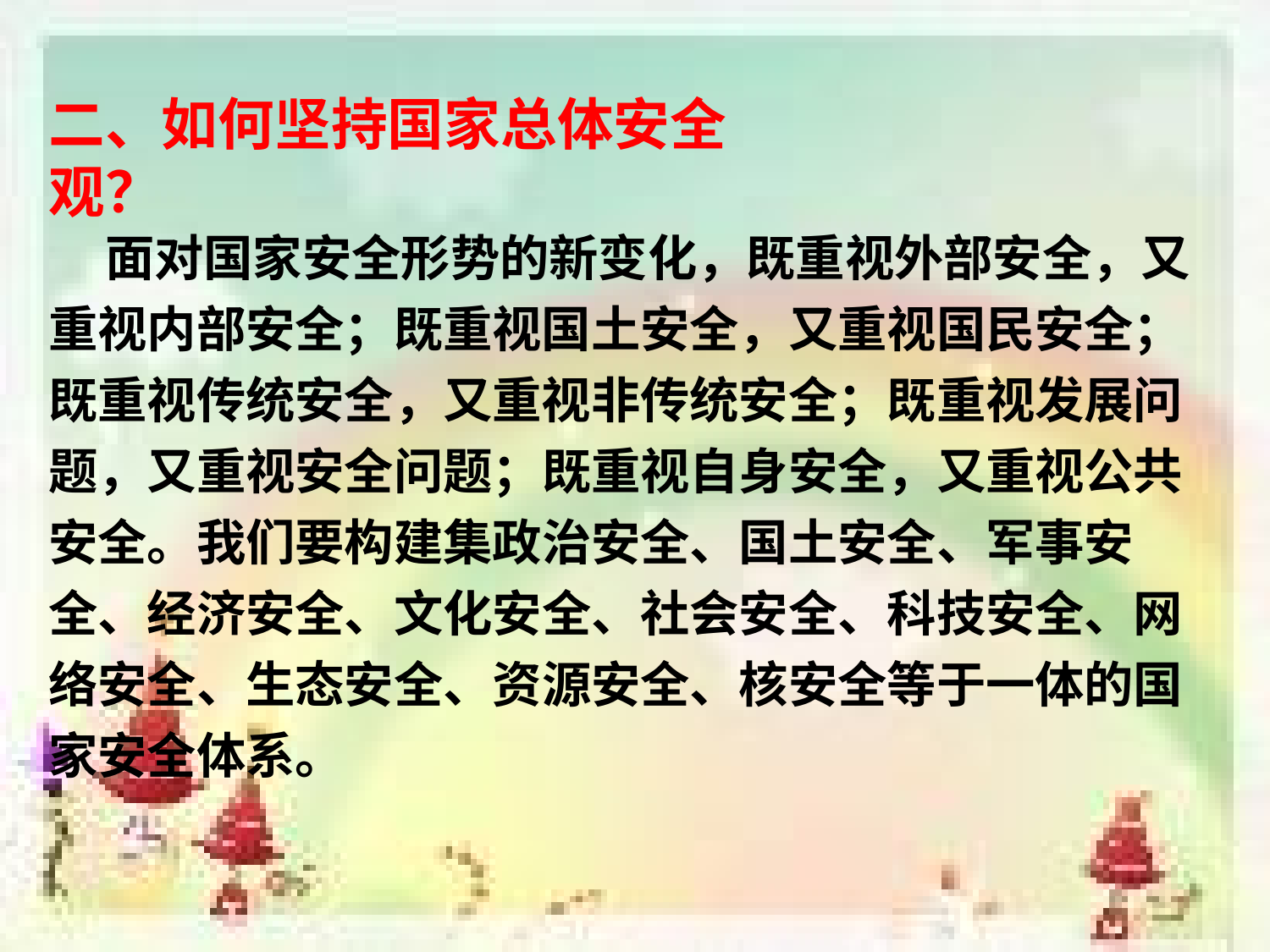

二、如何坚持国家总体安全观？
    面对国家安全形势的新变化，既重视外部安全，又重视内部安全；既重视国土安全，又重视国民安全；既重视传统安全，又重视非传统安全；既重视发展问题，又重视安全问题；既重视自身安全，又重视公共安全。我们要构建集政治安全、国土安全、军事安全、经济安全、文化安全、社会安全、科技安全、网络安全、生态安全、资源安全、核安全等于一体的国家安全体系。